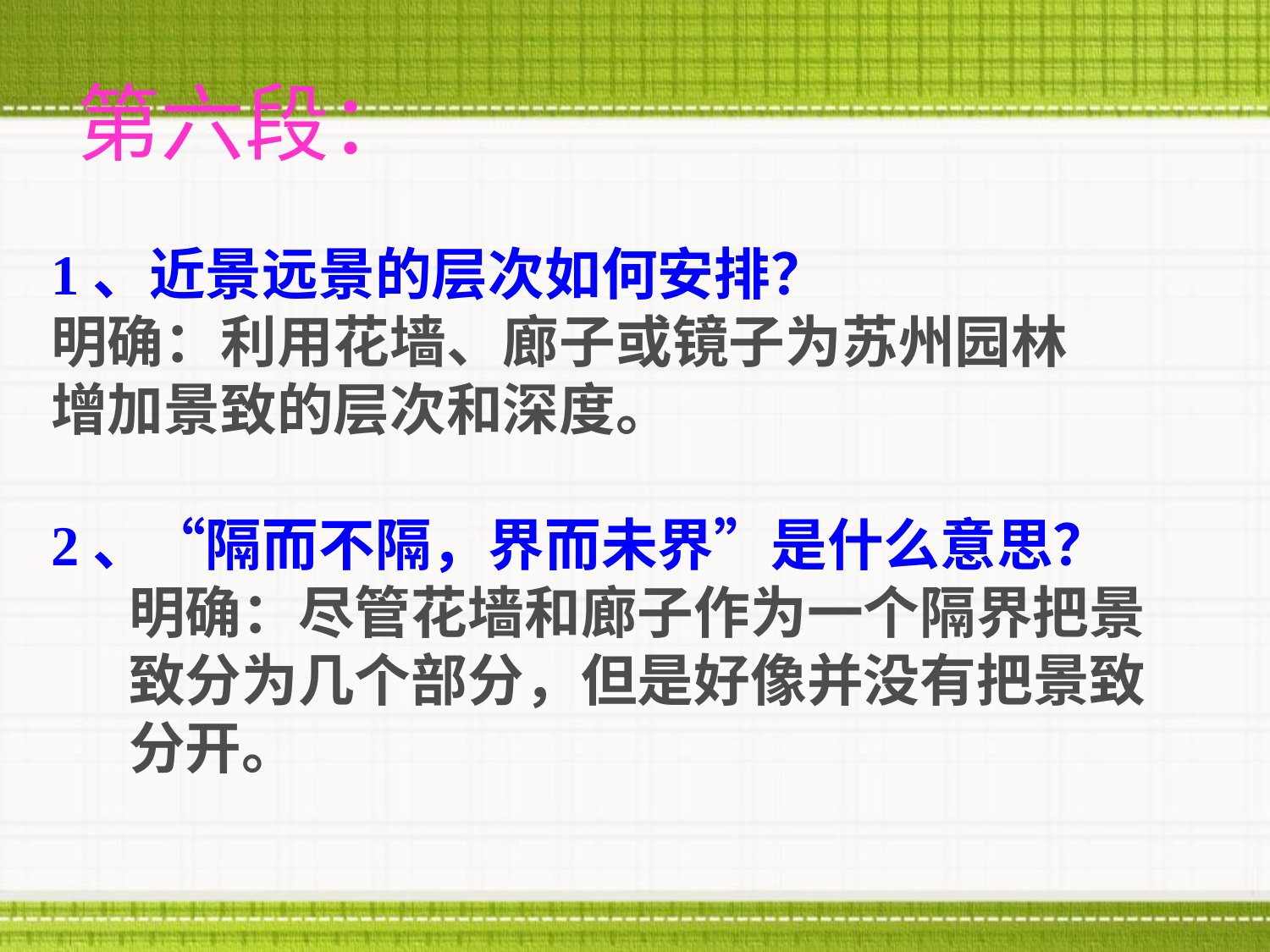

第六段：
1、近景远景的层次如何安排？
明确：利用花墙、廊子或镜子为苏州园林
增加景致的层次和深度。

2、“隔而不隔，界而未界”是什么意思？
     明确：尽管花墙和廊子作为一个隔界把景
     致分为几个部分，但是好像并没有把景致
     分开。